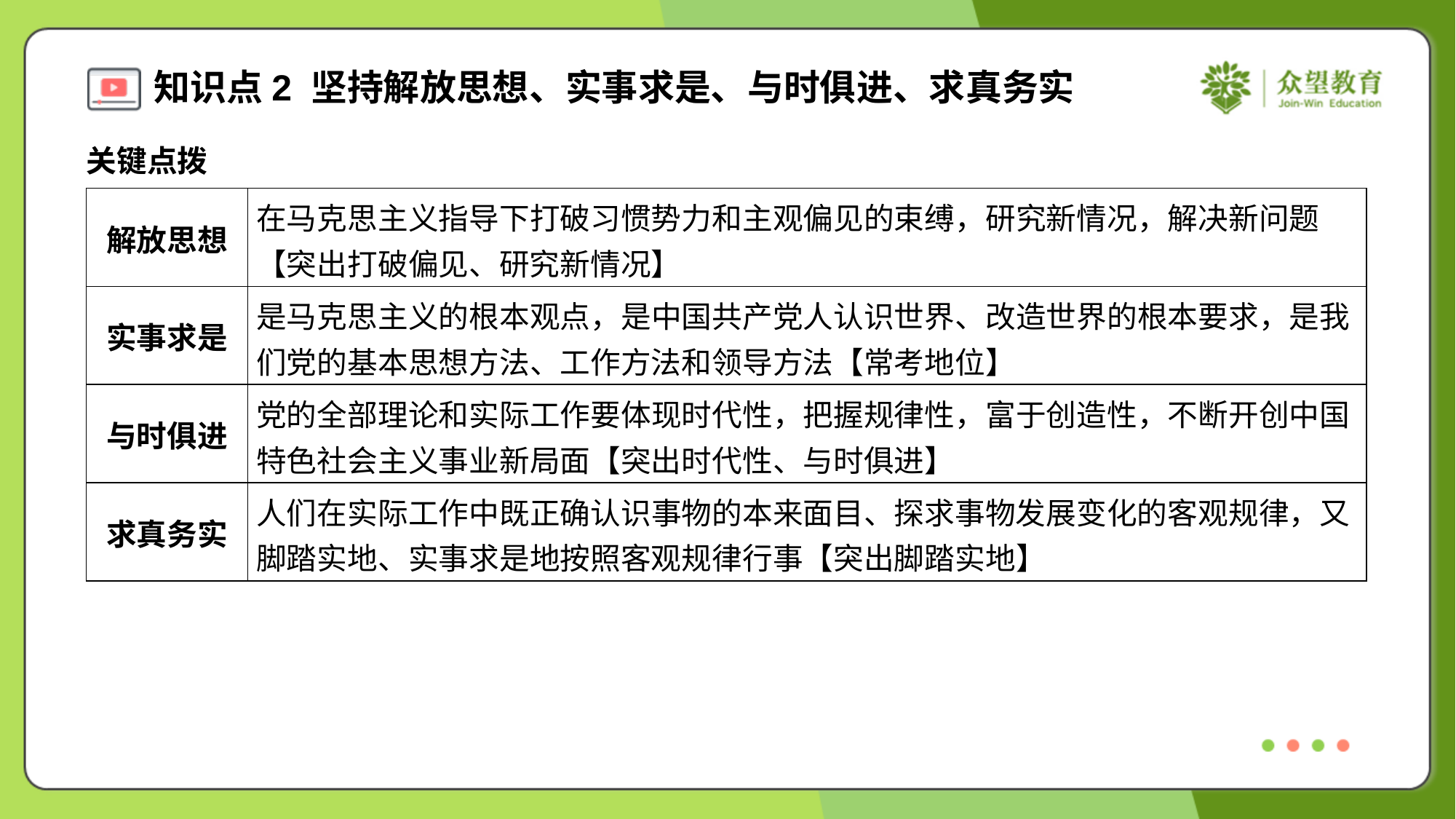

关键点拨
| 解放思想 | 在马克思主义指导下打破习惯势力和主观偏见的束缚，研究新情况，解决新问题 【突出打破偏见、研究新情况】 |
| --- | --- |
| 实事求是 | 是马克思主义的根本观点，是中国共产党人认识世界、改造世界的根本要求，是我 们党的基本思想方法、工作方法和领导方法【常考地位】 |
| 与时俱进 | 党的全部理论和实际工作要体现时代性，把握规律性，富于创造性，不断开创中国 特色社会主义事业新局面【突出时代性、与时俱进】 |
| 求真务实 | 人们在实际工作中既正确认识事物的本来面目、探求事物发展变化的客观规律，又 脚踏实地、实事求是地按照客观规律行事【突出脚踏实地】 |